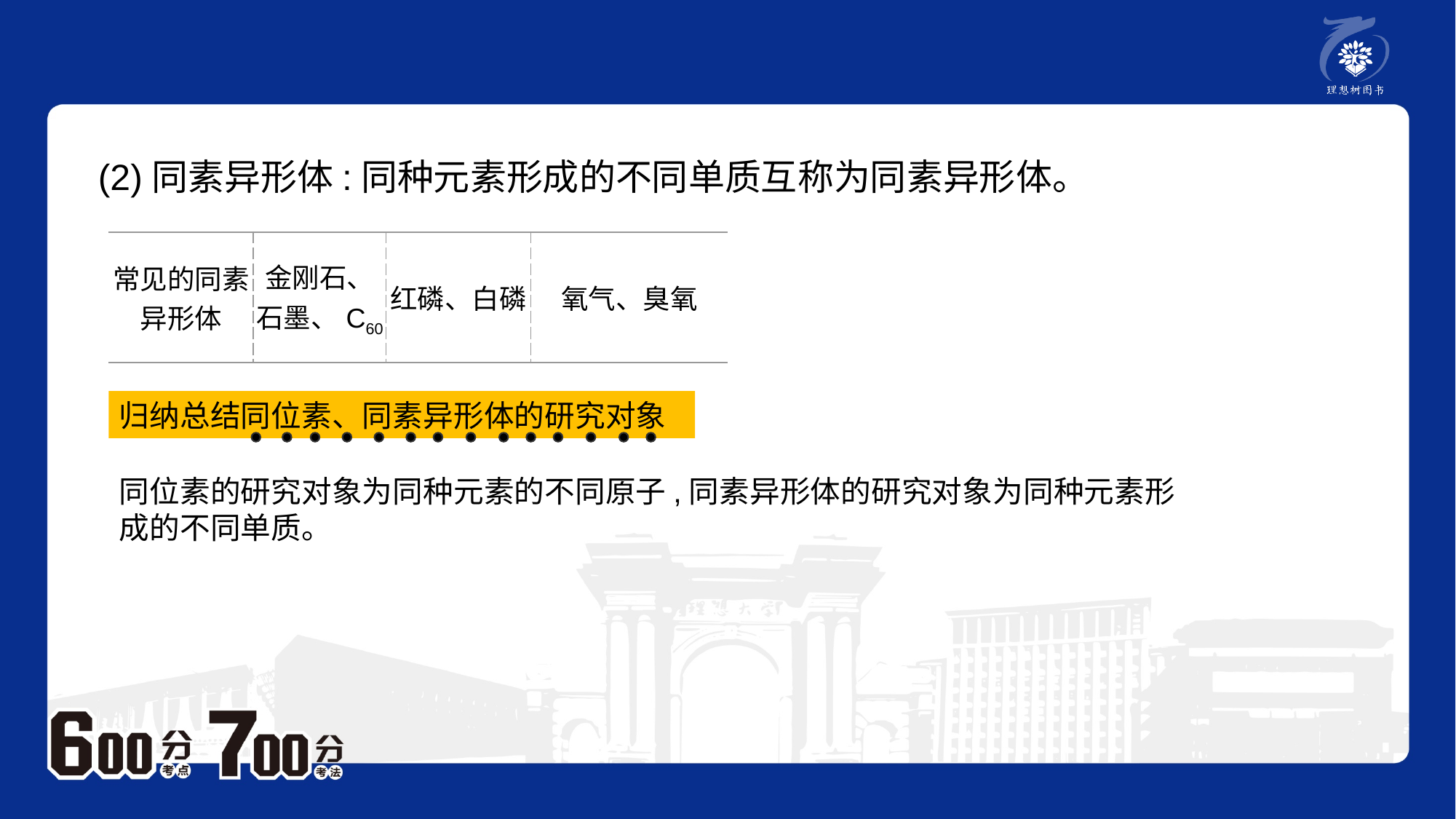

(2)同素异形体:同种元素形成的不同单质互称为同素异形体。

| 常见的同素异形体 | 金刚石、石墨、C60 | 红磷、白磷 | 氧气、臭氧 |
| --- | --- | --- | --- |
归纳总结同位素、同素异形体的研究对象

同位素的研究对象为同种元素的不同原子,同素异形体的研究对象为同种元素形成的不同单质。